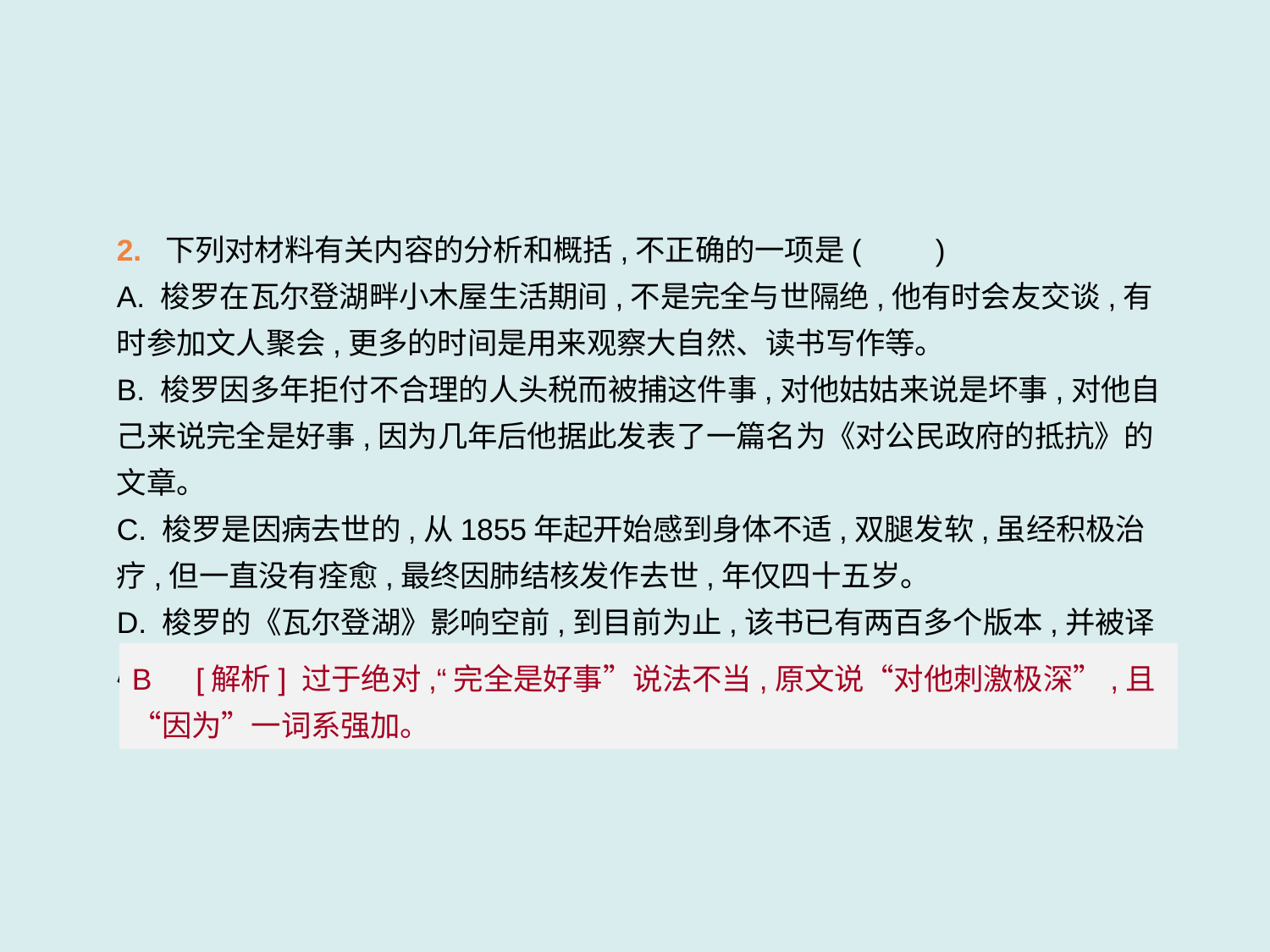

2.  下列对材料有关内容的分析和概括,不正确的一项是(　　)
A. 梭罗在瓦尔登湖畔小木屋生活期间,不是完全与世隔绝,他有时会友交谈,有时参加文人聚会,更多的时间是用来观察大自然、读书写作等。
B. 梭罗因多年拒付不合理的人头税而被捕这件事,对他姑姑来说是坏事,对他自己来说完全是好事,因为几年后他据此发表了一篇名为《对公民政府的抵抗》的文章。
C. 梭罗是因病去世的,从1855年起开始感到身体不适,双腿发软,虽经积极治疗,但一直没有痊愈,最终因肺结核发作去世,年仅四十五岁。
D. 梭罗的《瓦尔登湖》影响空前,到目前为止,该书已有两百多个版本,并被译成许多国家的文字,说明它不仅在美国国内,而且在全世界也属于文化瑰宝。

B　[解析] 过于绝对,“完全是好事”说法不当,原文说“对他刺激极深”,且“因为”一词系强加。